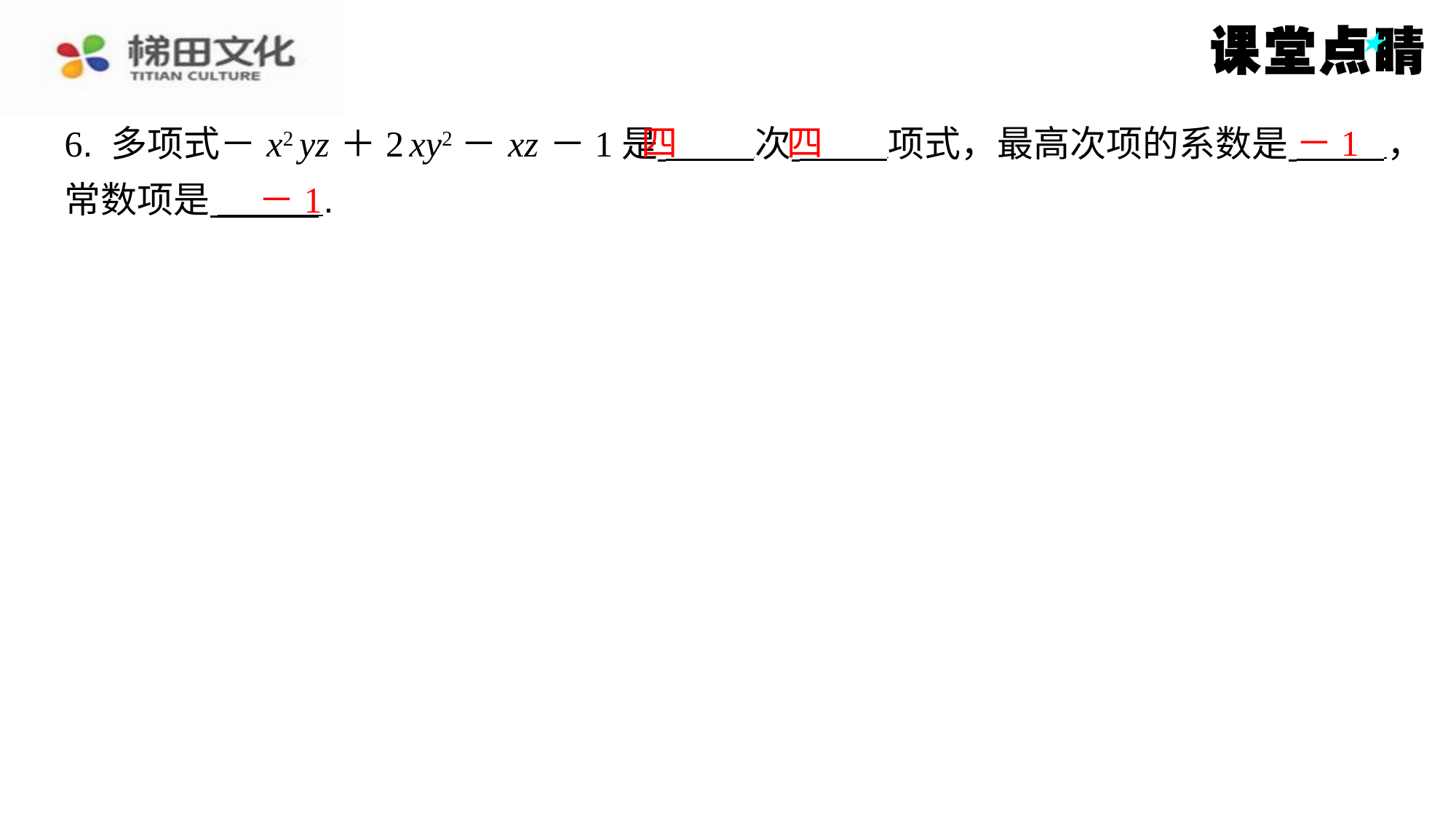

四
四
－1
6. 多项式－ x2 yz ＋2 xy2－ xz －1是               次               项式，最高次项的系数是               ⁠，常数项是                 ⁠.
－1